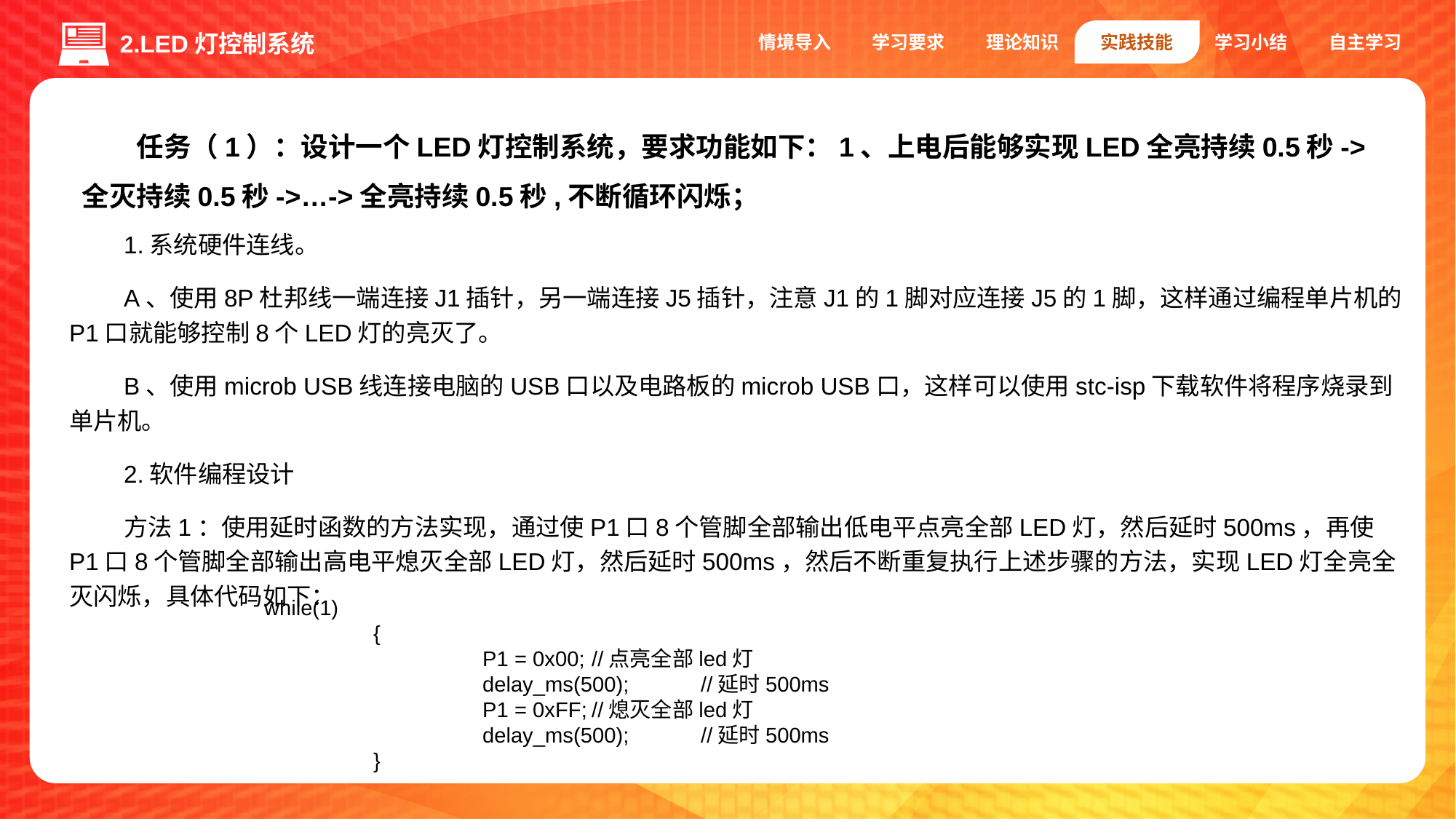

情境导入
学习要求
理论知识
实践技能
学习小结
自主学习

2.LED灯控制系统
任务（1）：设计一个LED灯控制系统，要求功能如下：1、上电后能够实现LED全亮持续0.5秒->全灭持续0.5秒->…->全亮持续0.5秒,不断循环闪烁；
1.系统硬件连线。
A、使用8P杜邦线一端连接J1插针，另一端连接J5插针，注意J1的1脚对应连接J5的1脚，这样通过编程单片机的P1口就能够控制8个LED灯的亮灭了。
B、使用microb USB线连接电脑的USB口以及电路板的microb USB口，这样可以使用stc-isp下载软件将程序烧录到单片机。
2.软件编程设计
方法1：使用延时函数的方法实现，通过使P1口8个管脚全部输出低电平点亮全部LED灯，然后延时500ms，再使P1口8个管脚全部输出高电平熄灭全部LED灯，然后延时500ms，然后不断重复执行上述步骤的方法，实现LED灯全亮全灭闪烁，具体代码如下：
while(1)
	{
		P1 = 0x00;	//点亮全部led灯
	   	delay_ms(500);	//延时500ms
		P1 = 0xFF;	//熄灭全部led灯
	   	delay_ms(500);	//延时500ms
	}